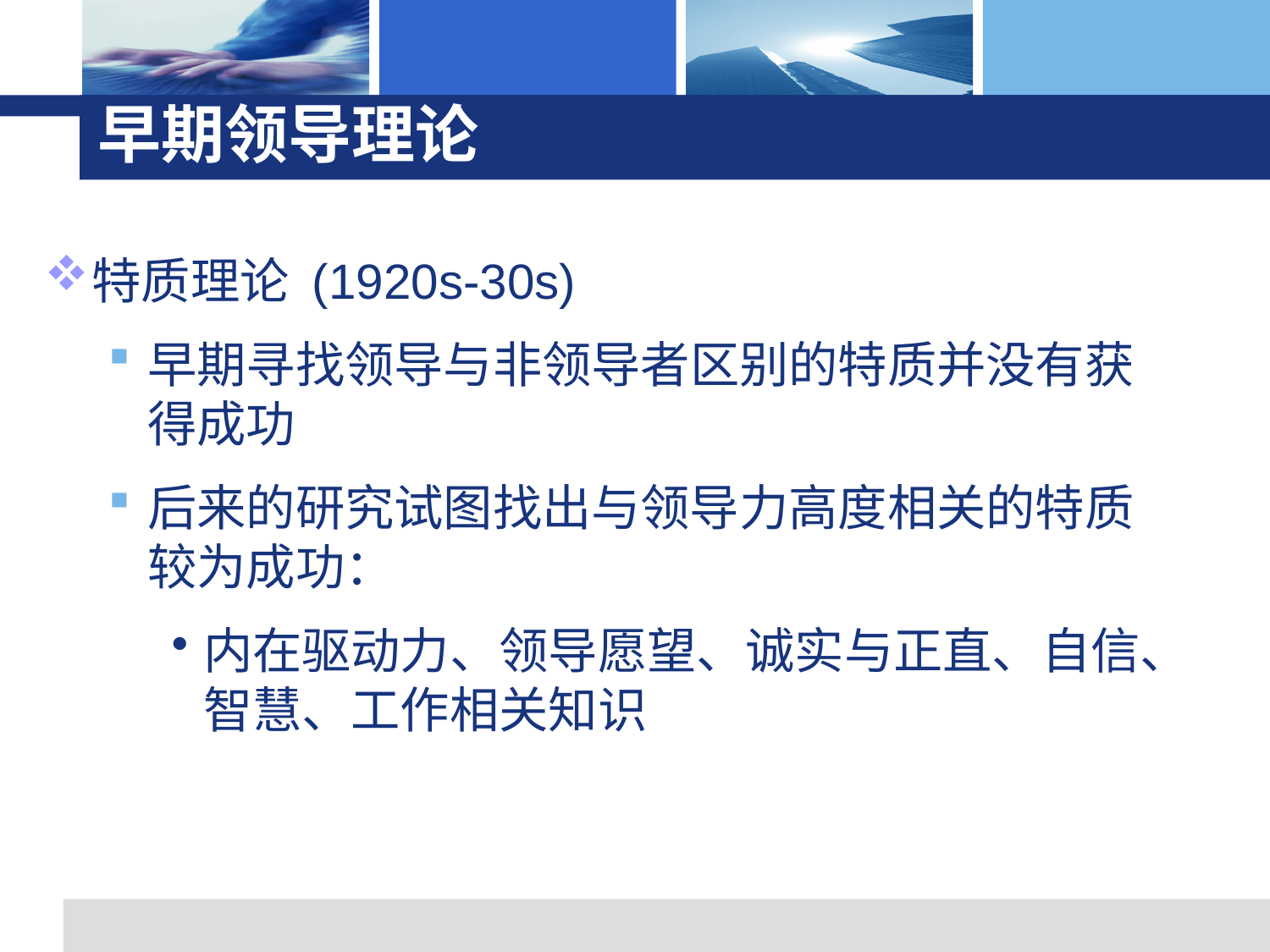

# 早期领导理论
特质理论 (1920s-30s)
早期寻找领导与非领导者区别的特质并没有获得成功
后来的研究试图找出与领导力高度相关的特质较为成功：
内在驱动力、领导愿望、诚实与正直、自信、智慧、工作相关知识